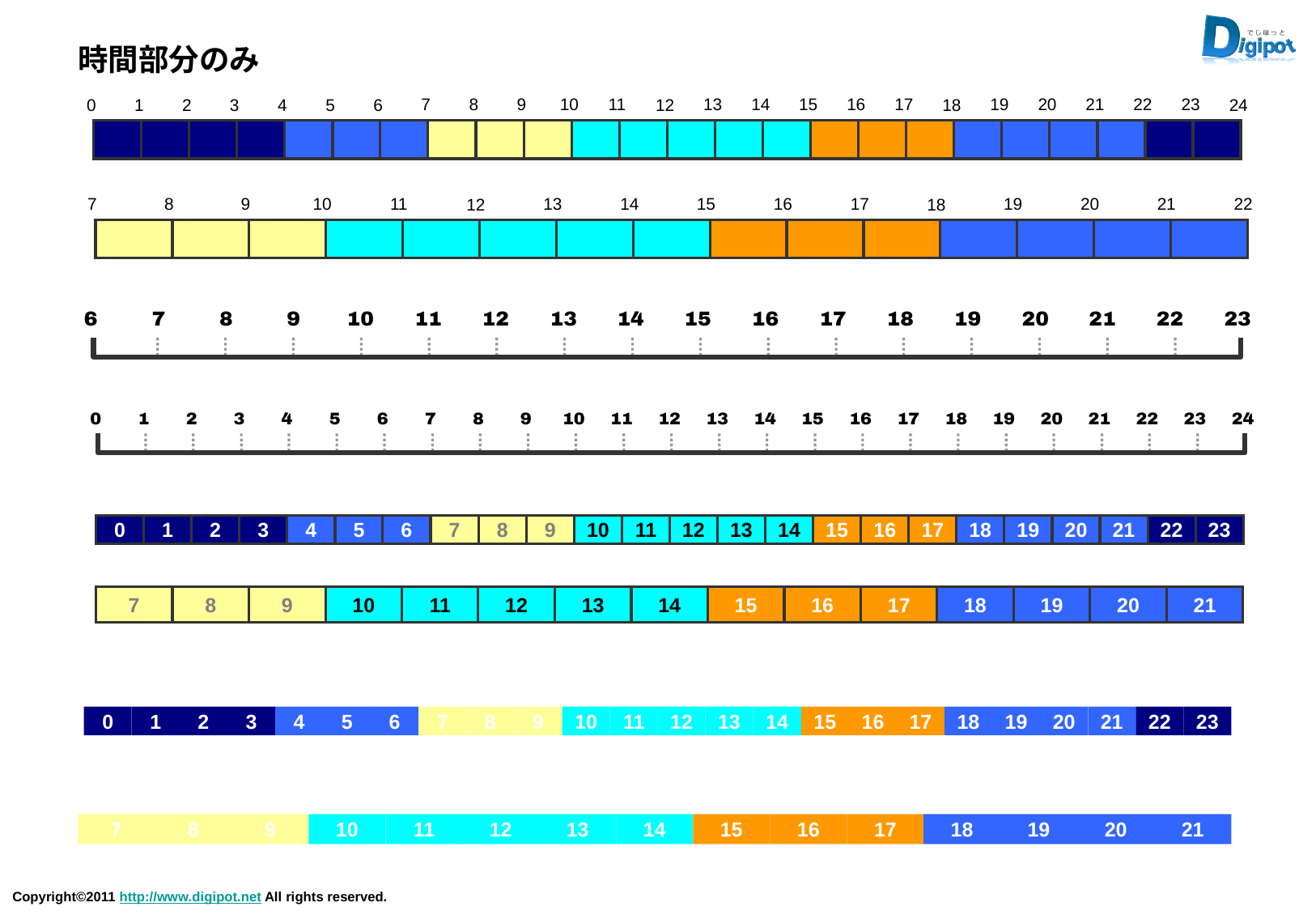

時間部分のみ
7
8
9
10
11
13
14
15
16
17
19
20
21
22
23
1
2
3
4
5
6
12
18
24
0

7
8
9
10
11
13
14
15
16
17
19
20
21
22
12
18

7
8
9
10
11
12
13
14
15
16
17
18
19
20
21
22
23
6

0
1
2
3
4
5
6
7
8
9
10
11
12
13
14
15
16
17
18
19
20
21
22
23
24

0
1
2
3
4
5
6
7
8
9
10
11
12
13
14
15
16
17
18
19
20
21
22
23
7
8
9
10
11
12
13
14
15
16
17
18
19
20
21
0
1
2
3
4
5
6
7
8
9
10
11
12
13
14
15
16
17
18
19
20
21
22
23
7
8
9
10
11
12
13
14
15
16
17
18
19
20
21